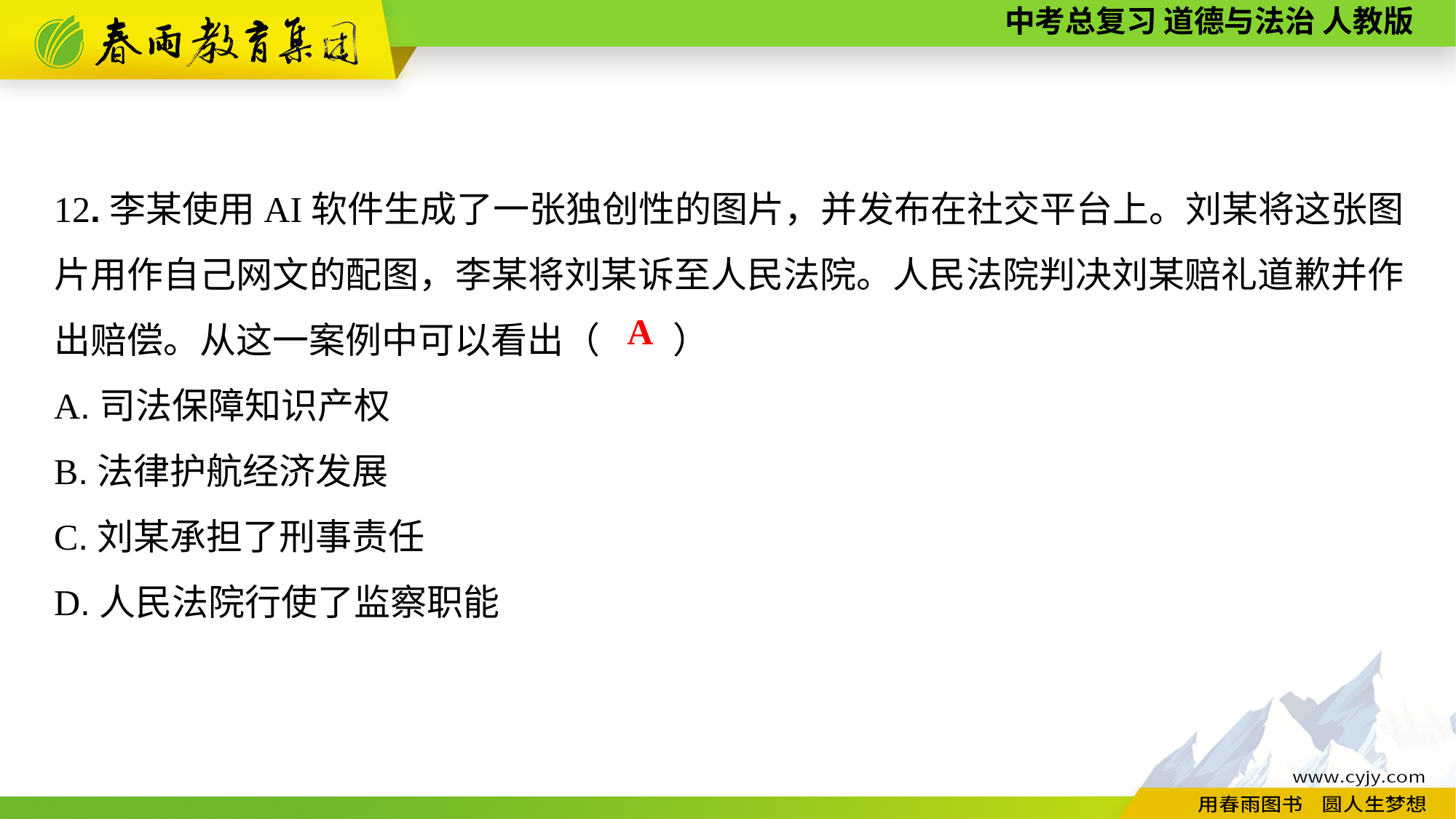

12.李某使用AI软件生成了一张独创性的图片，并发布在社交平台上。刘某将这张图片用作自己网文的配图，李某将刘某诉至人民法院。人民法院判决刘某赔礼道歉并作出赔偿。从这一案例中可以看出（　　）
A.司法保障知识产权
B.法律护航经济发展
C.刘某承担了刑事责任
D.人民法院行使了监察职能
A